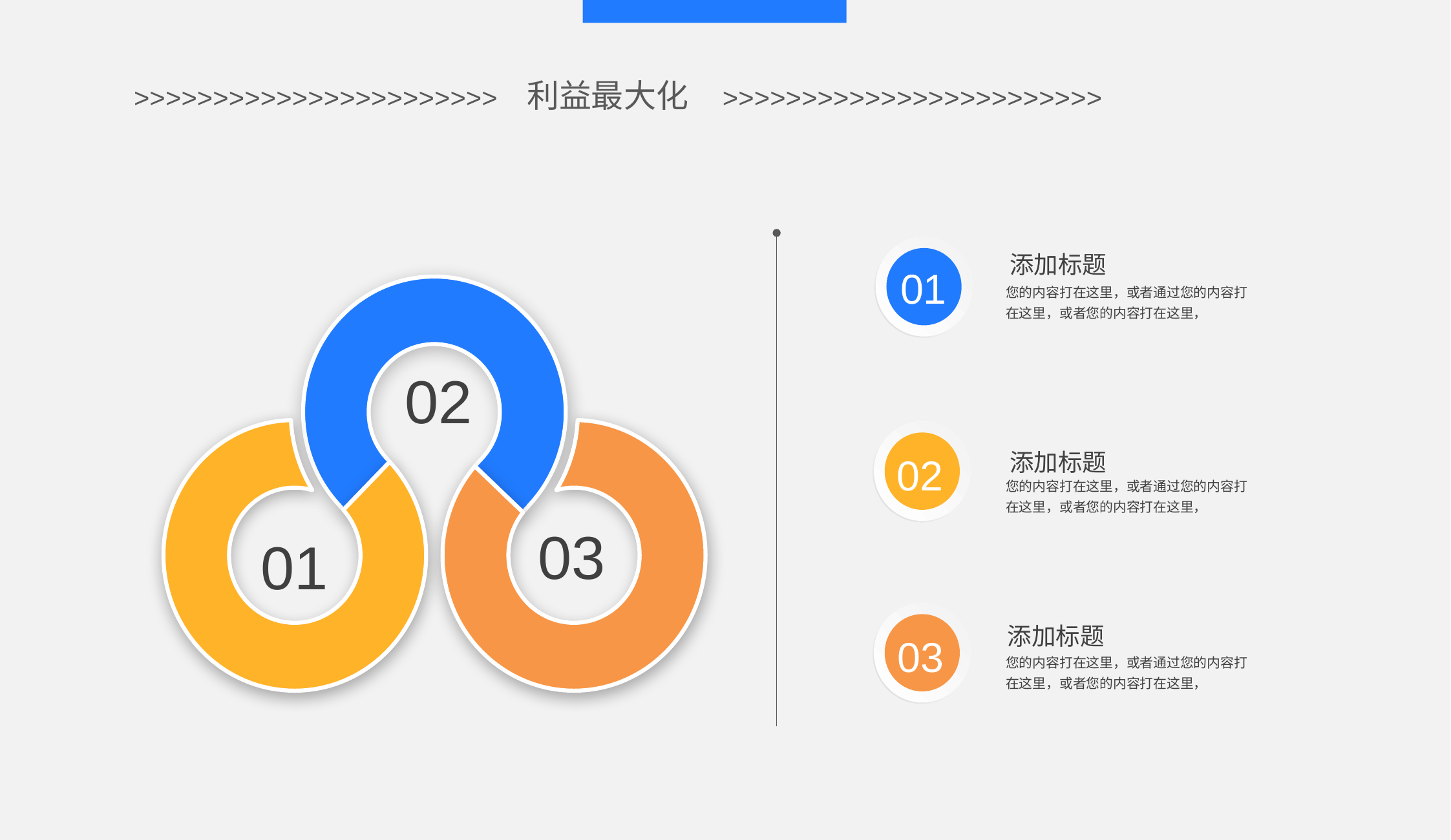

>>>>>>>>>>>>>>>>>>>>>>>   利益最大化   >>>>>>>>>>>>>>>>>>>>>>>>
添加标题
您的内容打在这里，或者通过您的内容打在这里，或者您的内容打在这里，

01

02
03
01

添加标题
您的内容打在这里，或者通过您的内容打在这里，或者您的内容打在这里，
02

添加标题
您的内容打在这里，或者通过您的内容打在这里，或者您的内容打在这里，

03